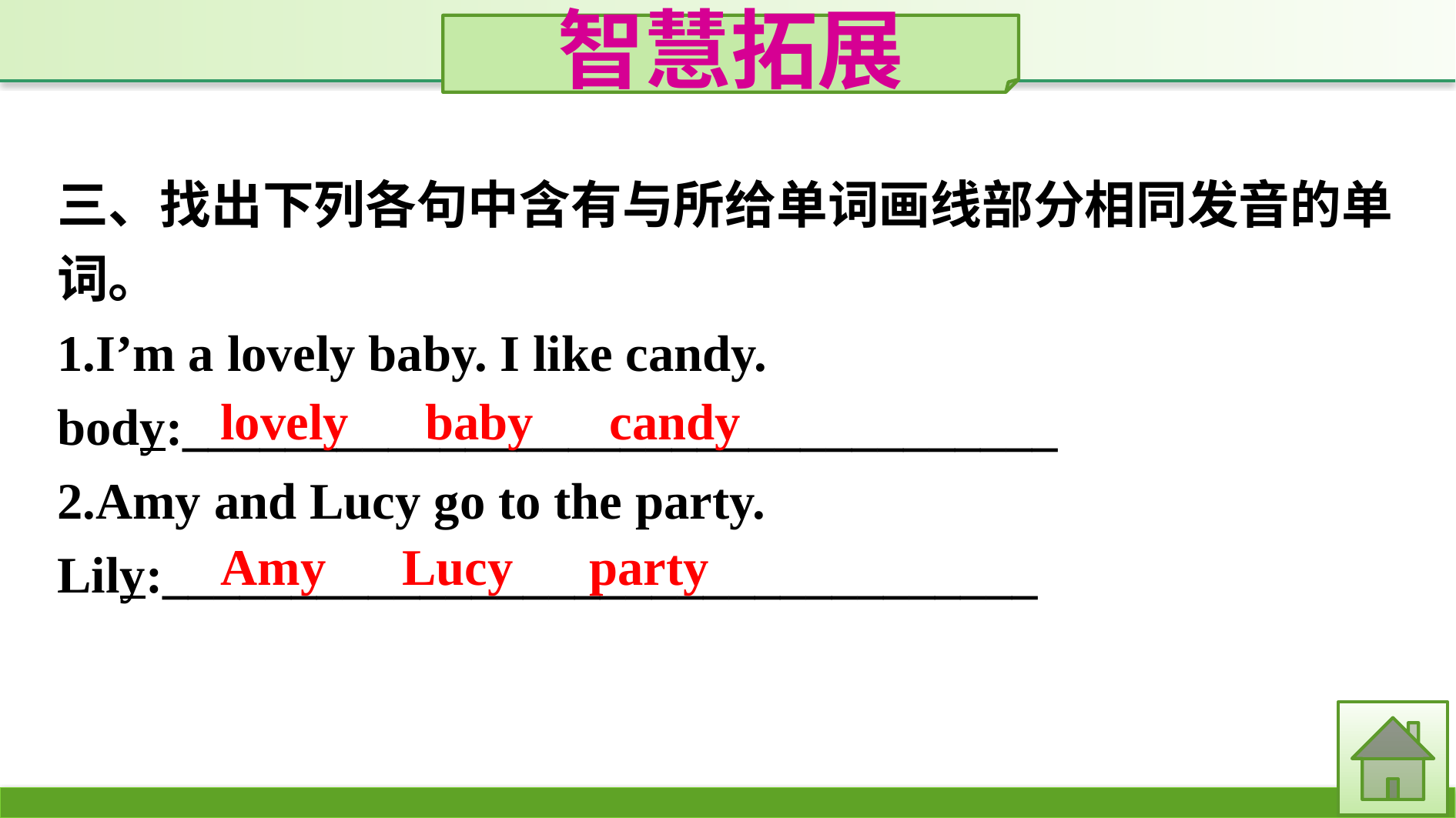

智慧拓展
三、找出下列各句中含有与所给单词画线部分相同发音的单词。
1.I’m a lovely baby. I like candy.
body:__________________________________
2.Amy and Lucy go to the party.
Lily:__________________________________
lovely　baby　candy
Amy　Lucy　party